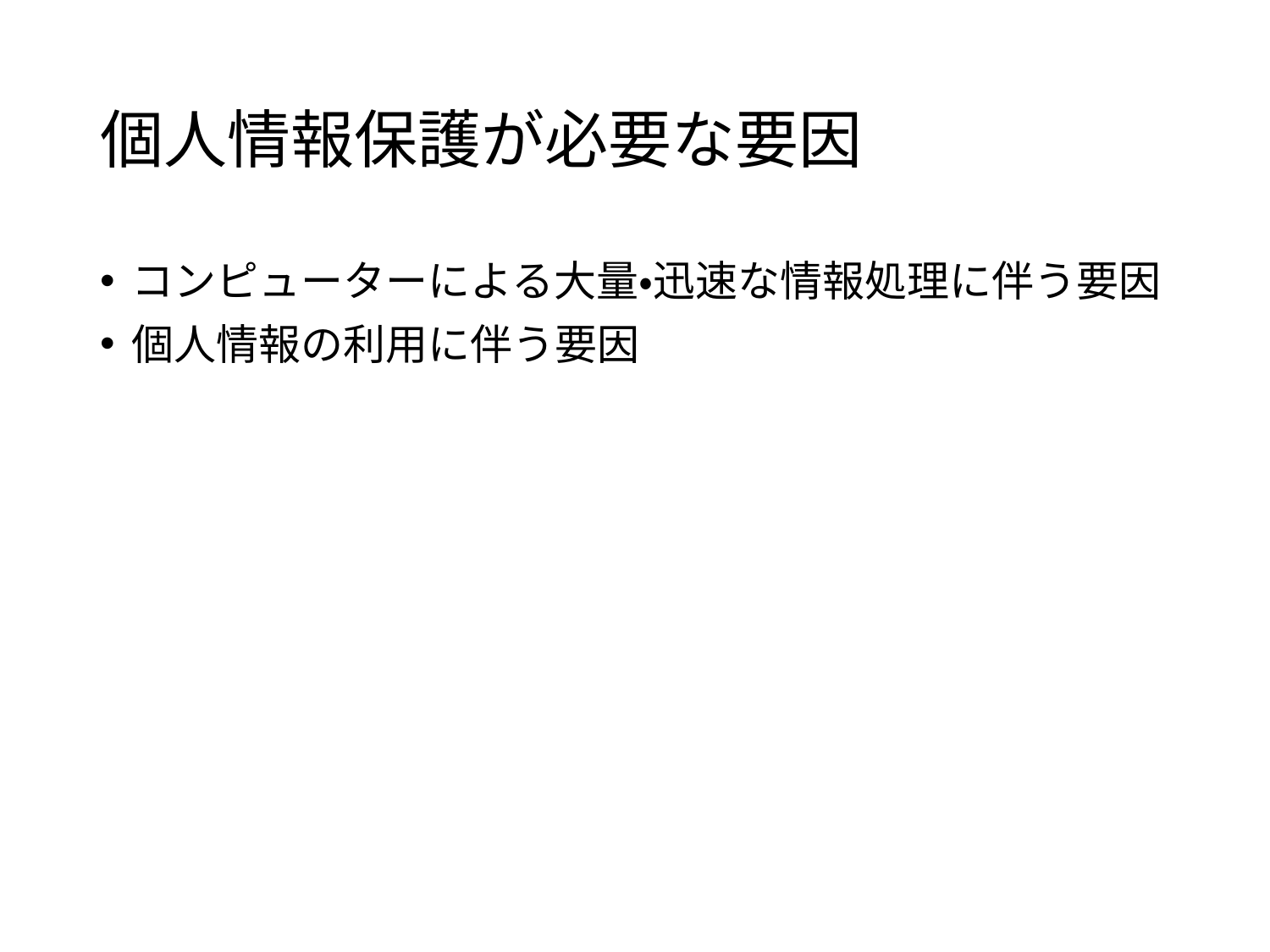

# 個人情報保護が必要な要因
コンピューターによる大量・迅速な情報処理に伴う要因
個人情報の利用に伴う要因